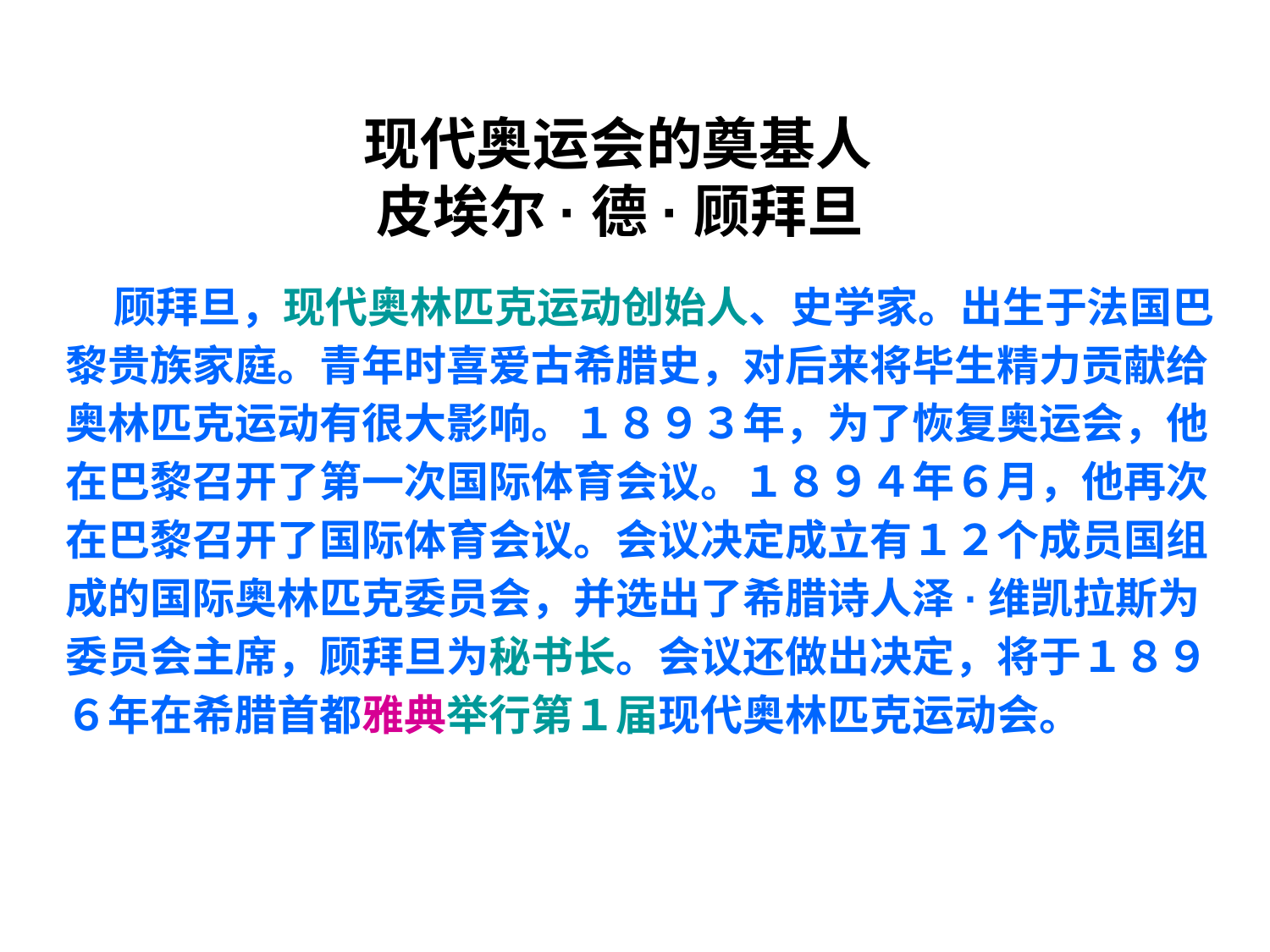

现代奥运会的奠基人
 皮埃尔·德·顾拜旦
    顾拜旦，现代奥林匹克运动创始人、史学家。出生于法国巴黎贵族家庭。青年时喜爱古希腊史，对后来将毕生精力贡献给奥林匹克运动有很大影响。１８９３年，为了恢复奥运会，他在巴黎召开了第一次国际体育会议。１８９４年６月，他再次在巴黎召开了国际体育会议。会议决定成立有１２个成员国组成的国际奥林匹克委员会，并选出了希腊诗人泽·维凯拉斯为委员会主席，顾拜旦为秘书长。会议还做出决定，将于１８９６年在希腊首都雅典举行第１届现代奥林匹克运动会。